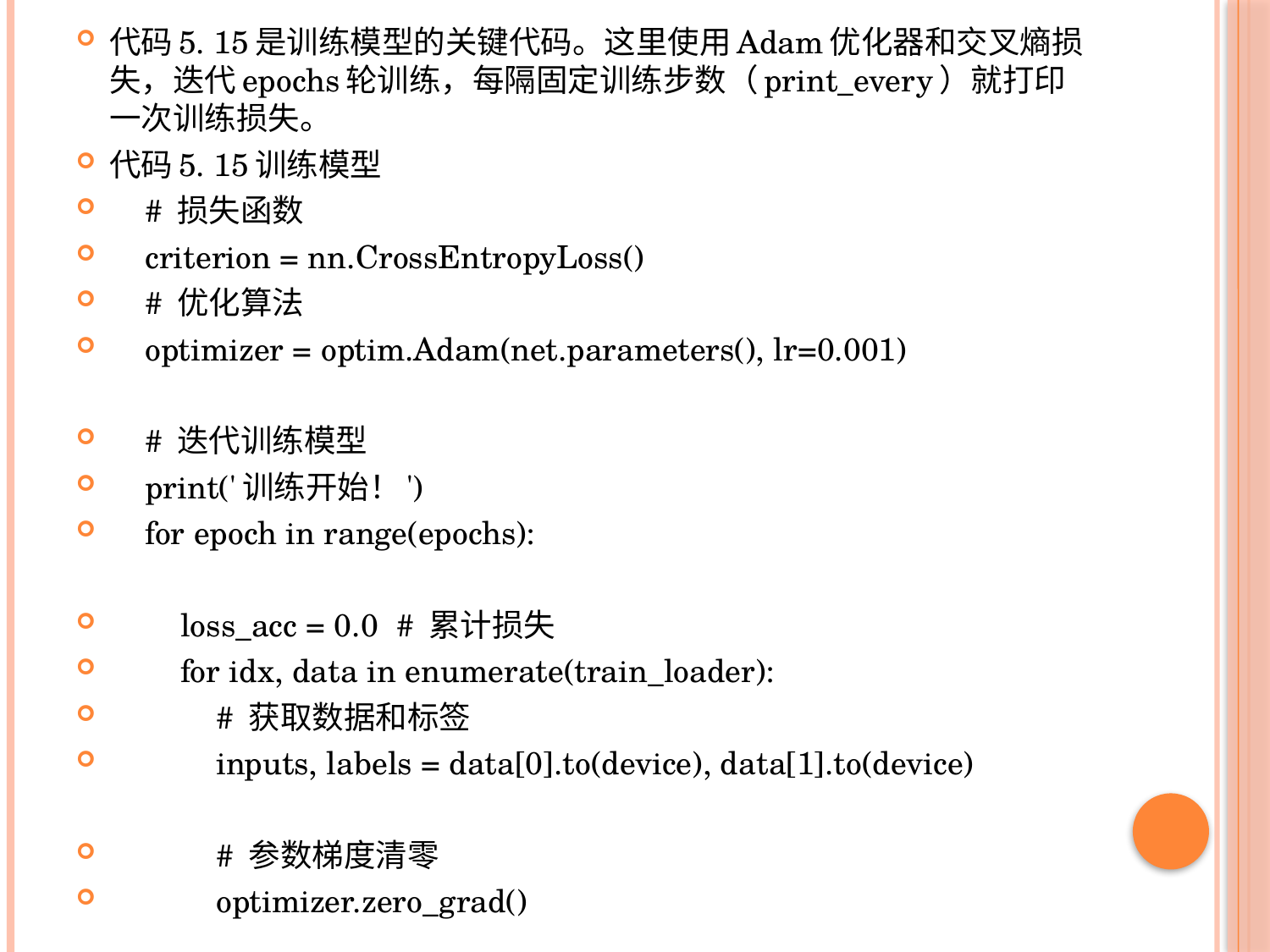

代码5. 15是训练模型的关键代码。这里使用Adam优化器和交叉熵损失，迭代epochs轮训练，每隔固定训练步数（print_every）就打印一次训练损失。
代码5. 15训练模型
    # 损失函数
    criterion = nn.CrossEntropyLoss()
    # 优化算法
    optimizer = optim.Adam(net.parameters(), lr=0.001)

    # 迭代训练模型
    print('训练开始！')
    for epoch in range(epochs):

        loss_acc = 0.0  # 累计损失
        for idx, data in enumerate(train_loader):
            # 获取数据和标签
            inputs, labels = data[0].to(device), data[1].to(device)

            # 参数梯度清零
            optimizer.zero_grad()